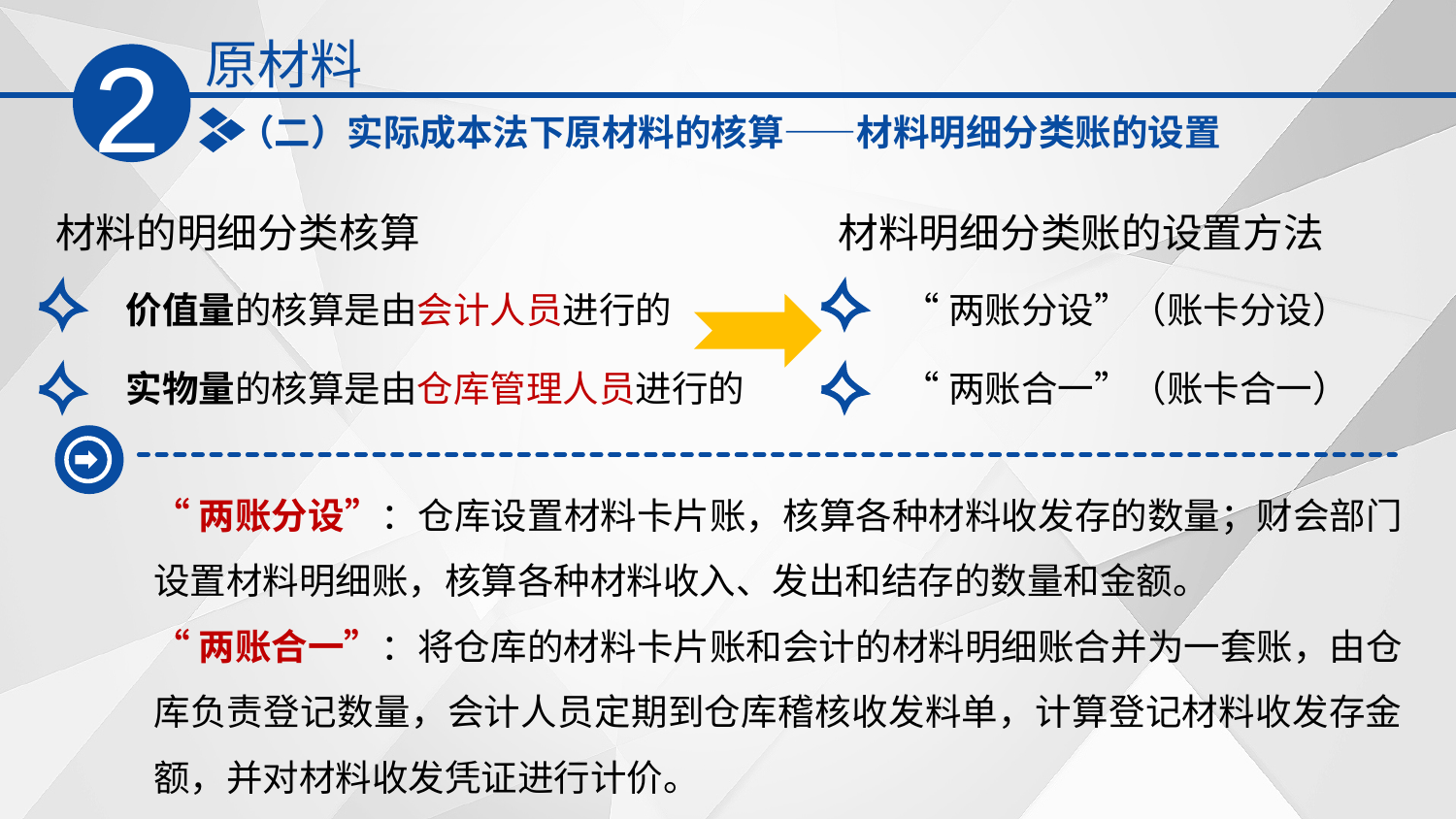

原材料
2

（二）实际成本法下原材料的核算——材料明细分类账的设置

材料的明细分类核算
价值量的核算是由会计人员进行的

实物量的核算是由仓库管理人员进行的

材料明细分类账的设置方法
“两账分设‌”（账卡分设）

“两账合一‌”（账卡合一）

“两账分设‌”：仓库设置材料卡片账，核算各种材料收发存的数量；财会部门设置材料明细账，核算各种材料收入、发出和结存的数量和金额。
“两账合一”：将仓库的材料卡片账和会计的材料明细账合并为一套账，由仓库负责登记数量，会计人员定期到仓库稽核收发料单，计算登记材料收发存金额，并对材料收发凭证进行计价。